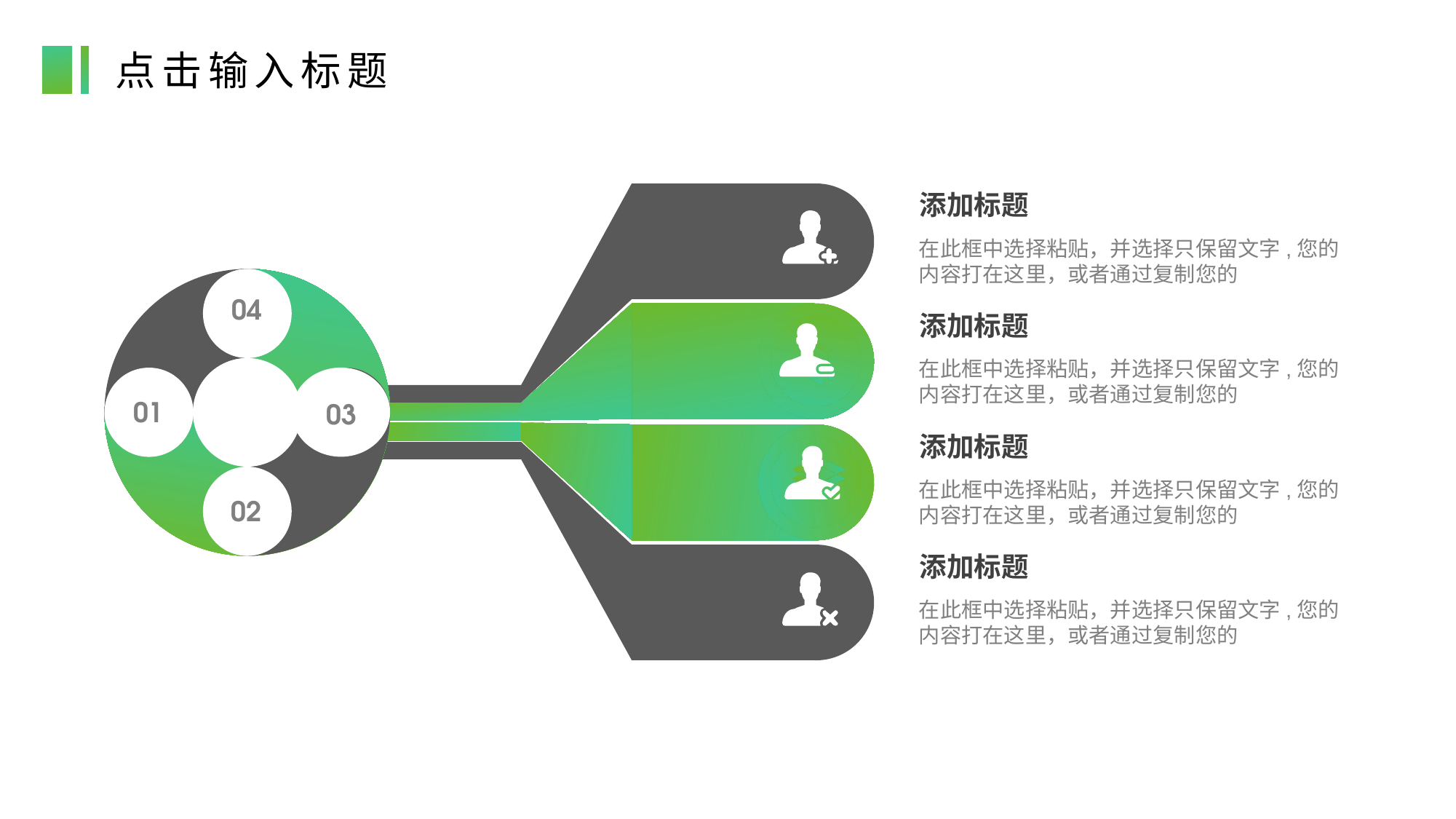

点击输入标题

添加标题
在此框中选择粘贴，并选择只保留文字,您的内容打在这里，或者通过复制您的

04
添加标题
在此框中选择粘贴，并选择只保留文字,您的内容打在这里，或者通过复制您的

01
03

添加标题
在此框中选择粘贴，并选择只保留文字,您的内容打在这里，或者通过复制您的

02
添加标题
在此框中选择粘贴，并选择只保留文字,您的内容打在这里，或者通过复制您的